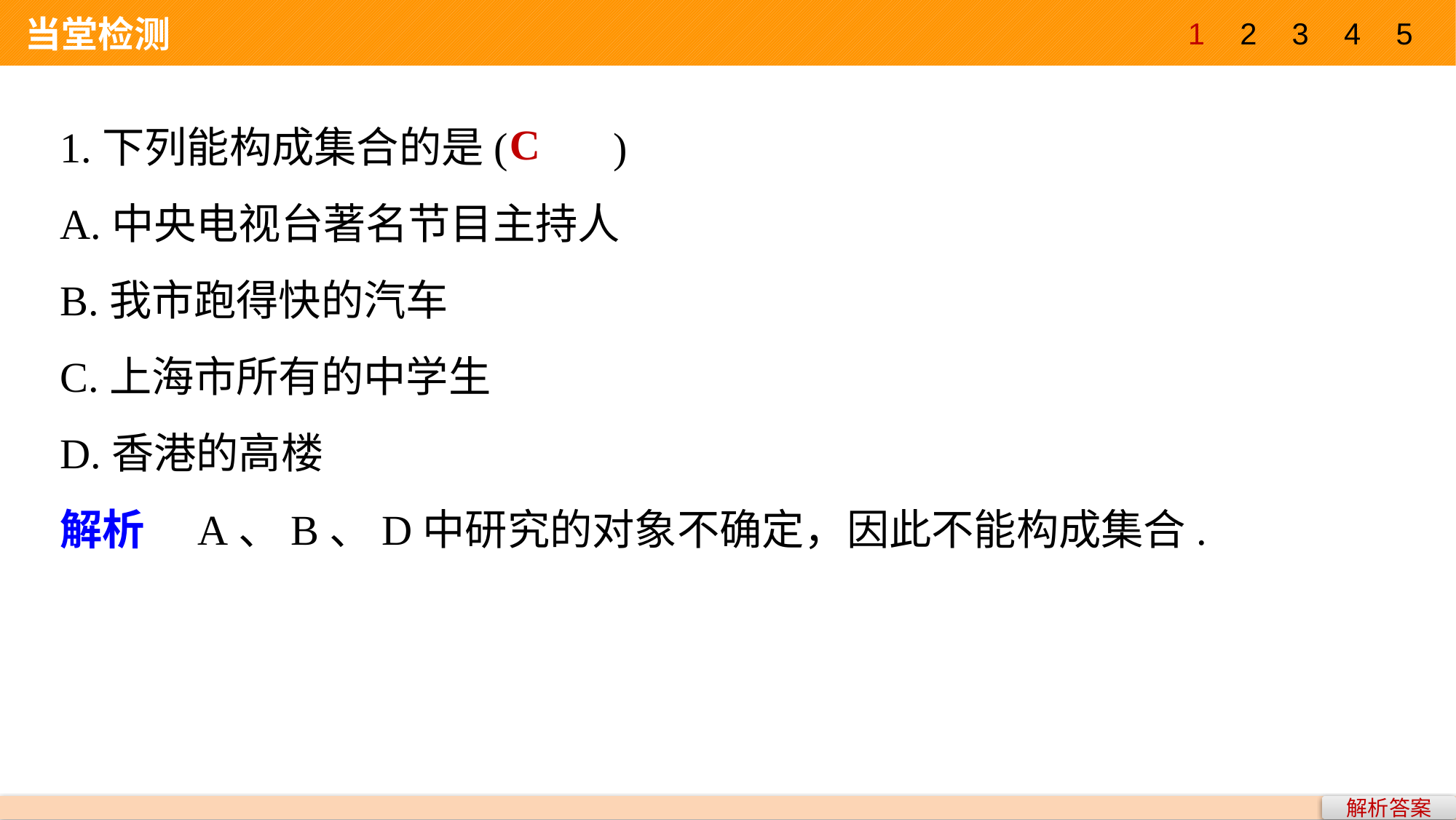

1
2
3
4
5
  当堂检测
1.下列能构成集合的是(　　)
A.中央电视台著名节目主持人
B.我市跑得快的汽车
C.上海市所有的中学生
D.香港的高楼
解析　A、B、D中研究的对象不确定，因此不能构成集合.
C
解析答案